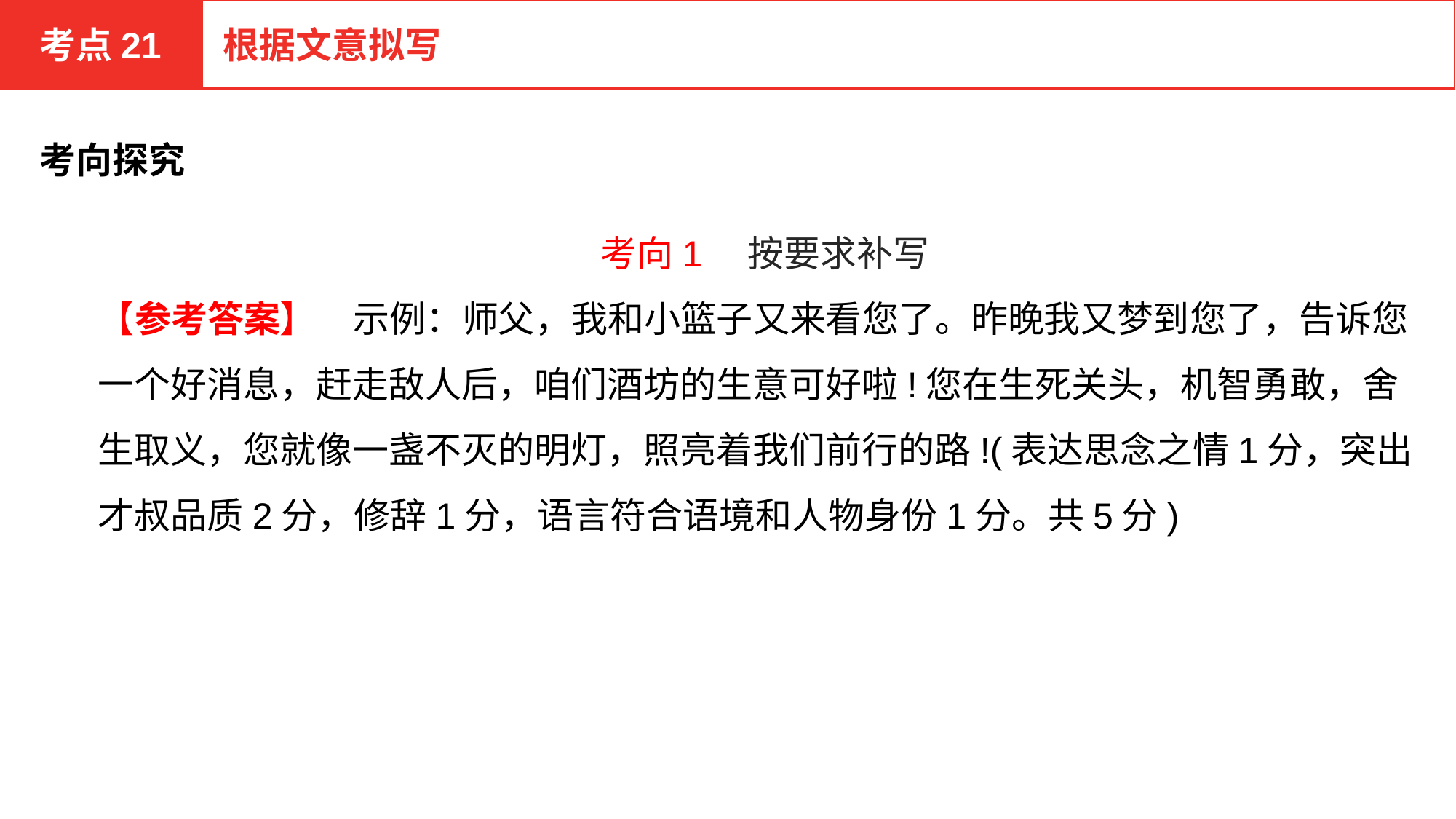

考点21
根据文意拟写
考向探究

考向1　按要求补写
【参考答案】　示例：师父，我和小篮子又来看您了。昨晚我又梦到您了，告诉您一个好消息，赶走敌人后，咱们酒坊的生意可好啦!您在生死关头，机智勇敢，舍生取义，您就像一盏不灭的明灯，照亮着我们前行的路!(表达思念之情1分，突出才叔品质2分，修辞1分，语言符合语境和人物身份1分。共5分)